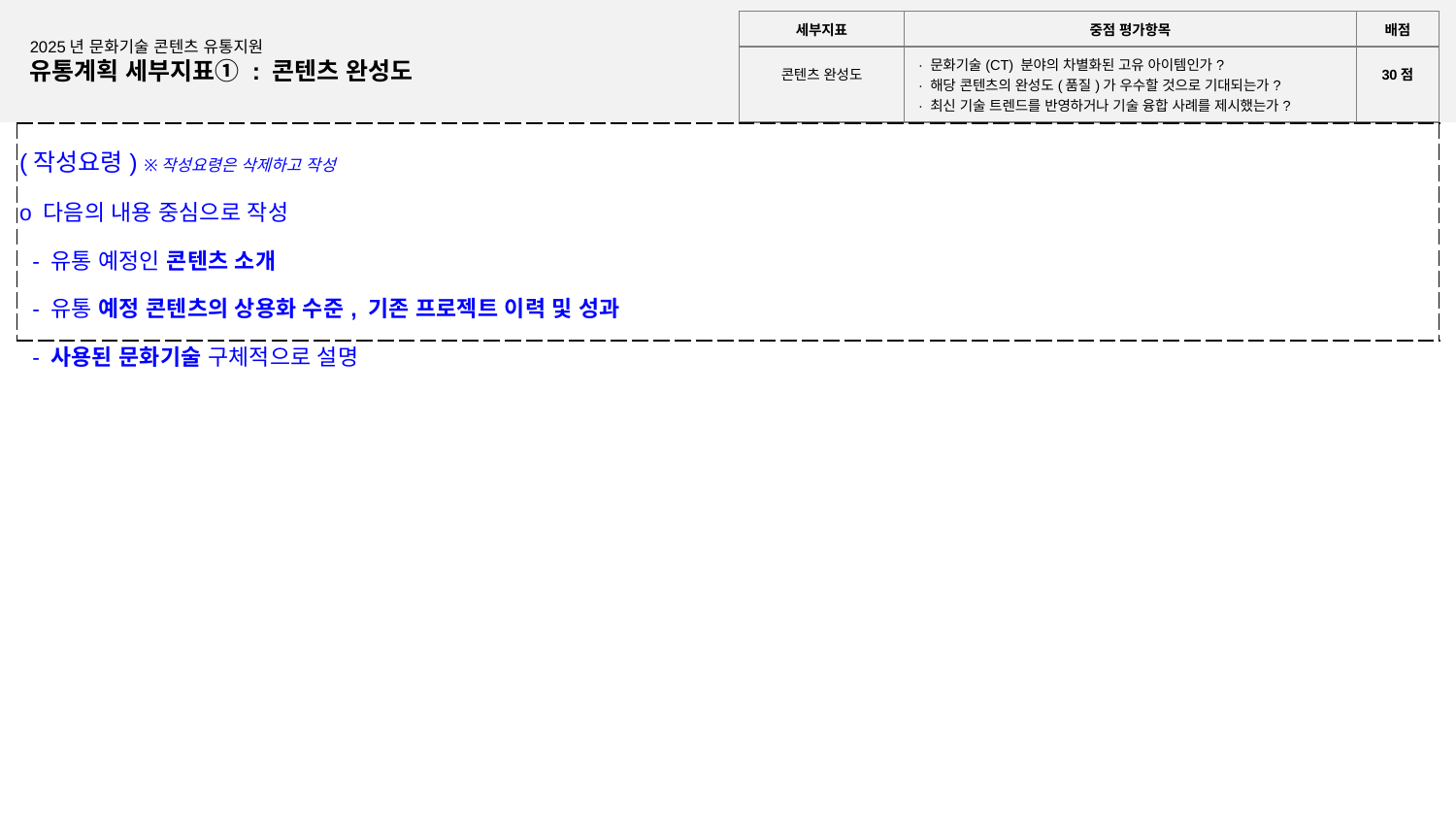

| 세부지표 | 중점 평가항목 | 배점 |
| --- | --- | --- |
| 콘텐츠 완성도 | · 문화기술(CT) 분야의 차별화된 고유 아이템인가? · 해당 콘텐츠의 완성도(품질)가 우수할 것으로 기대되는가? · 최신 기술 트렌드를 반영하거나 기술 융합 사례를 제시했는가? | 30점 |
2025년 문화기술 콘텐츠 유통지원
유통계획 세부지표① : 콘텐츠 완성도
| (작성요령) ※작성요령은 삭제하고 작성 o 다음의 내용 중심으로 작성 - 유통 예정인 콘텐츠 소개 - 유통 예정 콘텐츠의 상용화 수준, 기존 프로젝트 이력 및 성과 - 사용된 문화기술 구체적으로 설명 |
| --- |